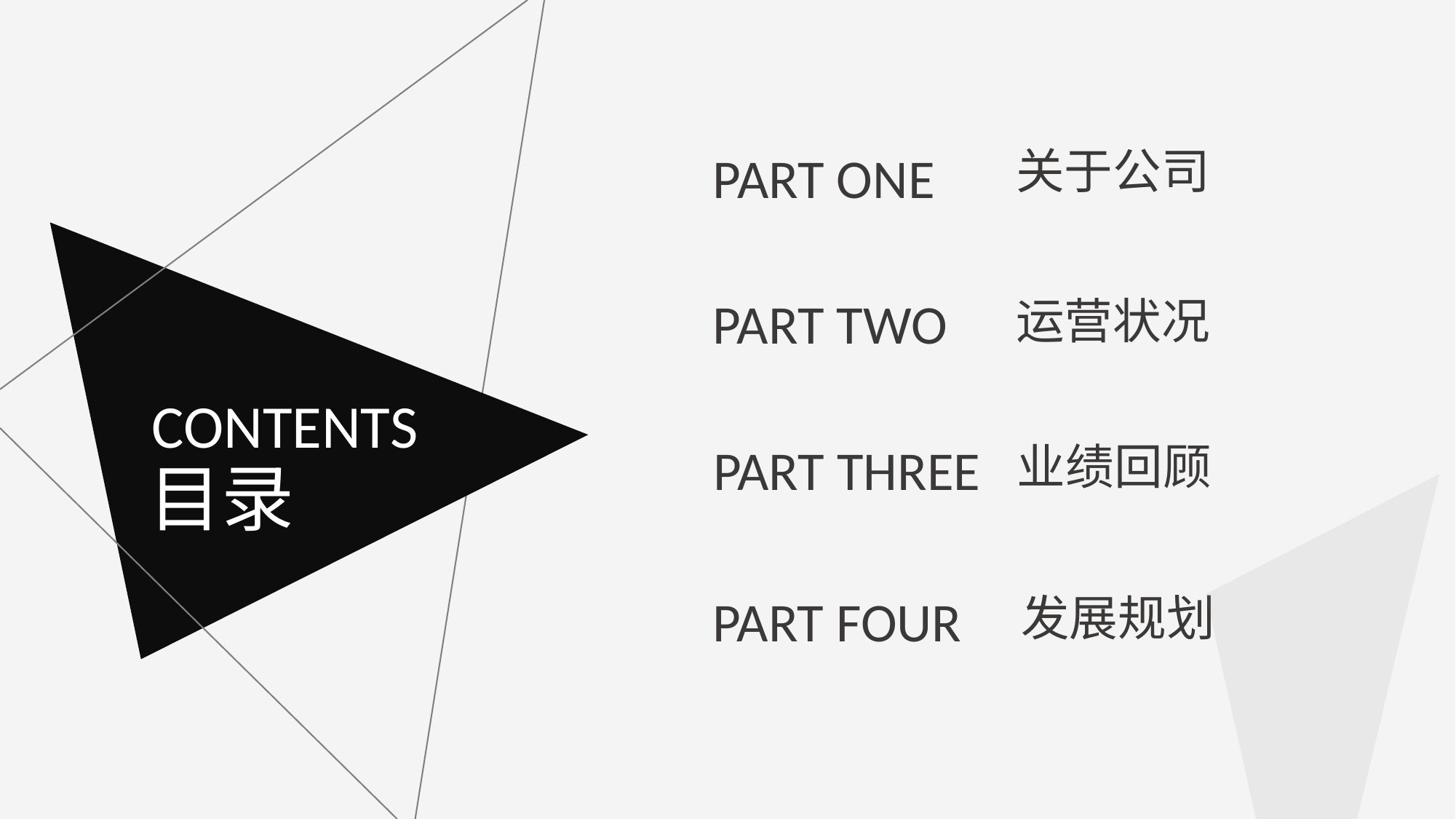

关于公司
PART ONE

PART TWO
运营状况
CONTENTS
PART THREE
业绩回顾
目录

PART FOUR
发展规划